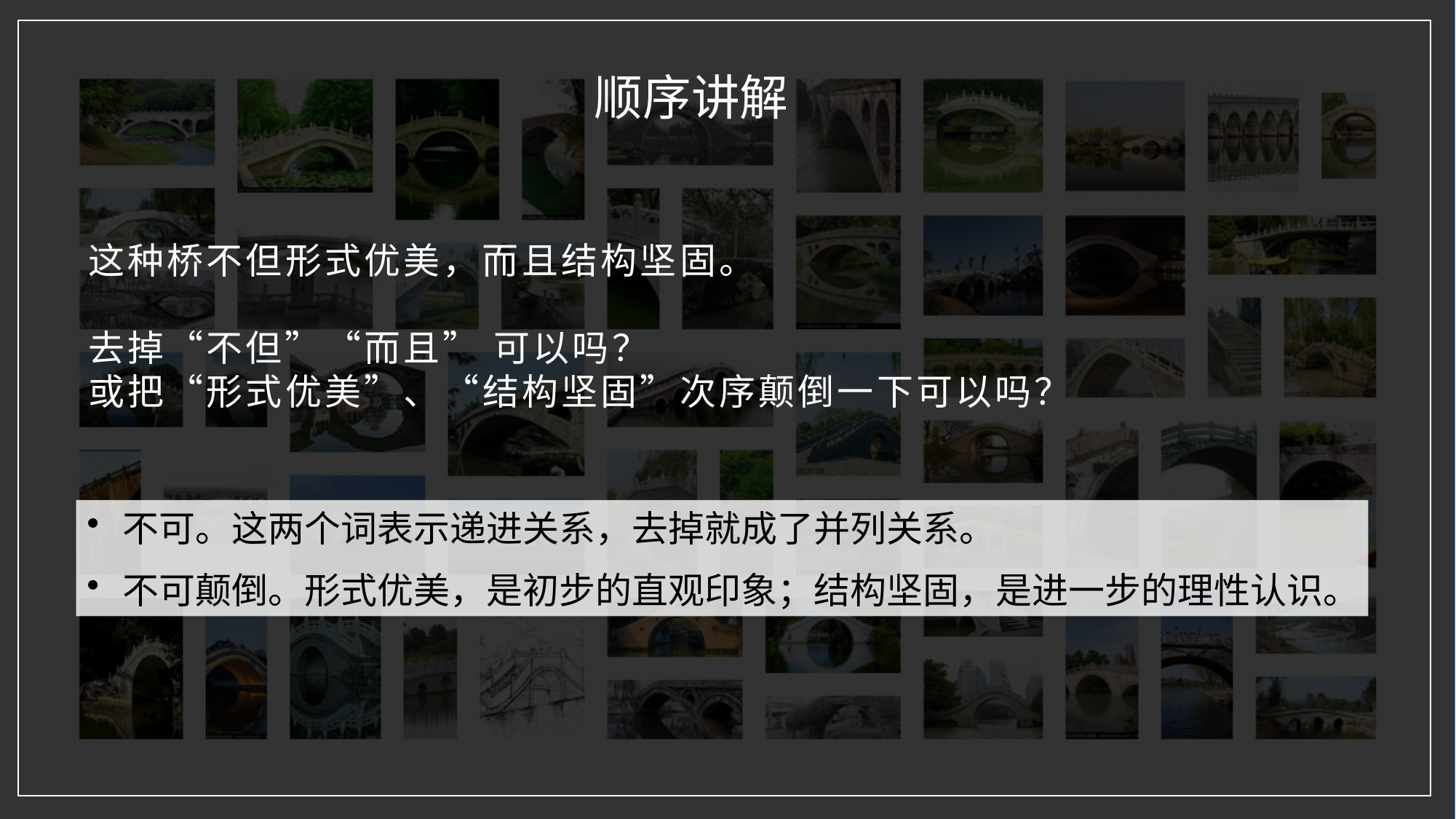

顺序讲解
# 这种桥不但形式优美，而且结构坚固。 去掉“不但”“而且” 可以吗？ 或把“形式优美”、“结构坚固”次序颠倒一下可以吗？
不可。这两个词表示递进关系，去掉就成了并列关系。
不可颠倒。形式优美，是初步的直观印象；结构坚固，是进一步的理性认识。